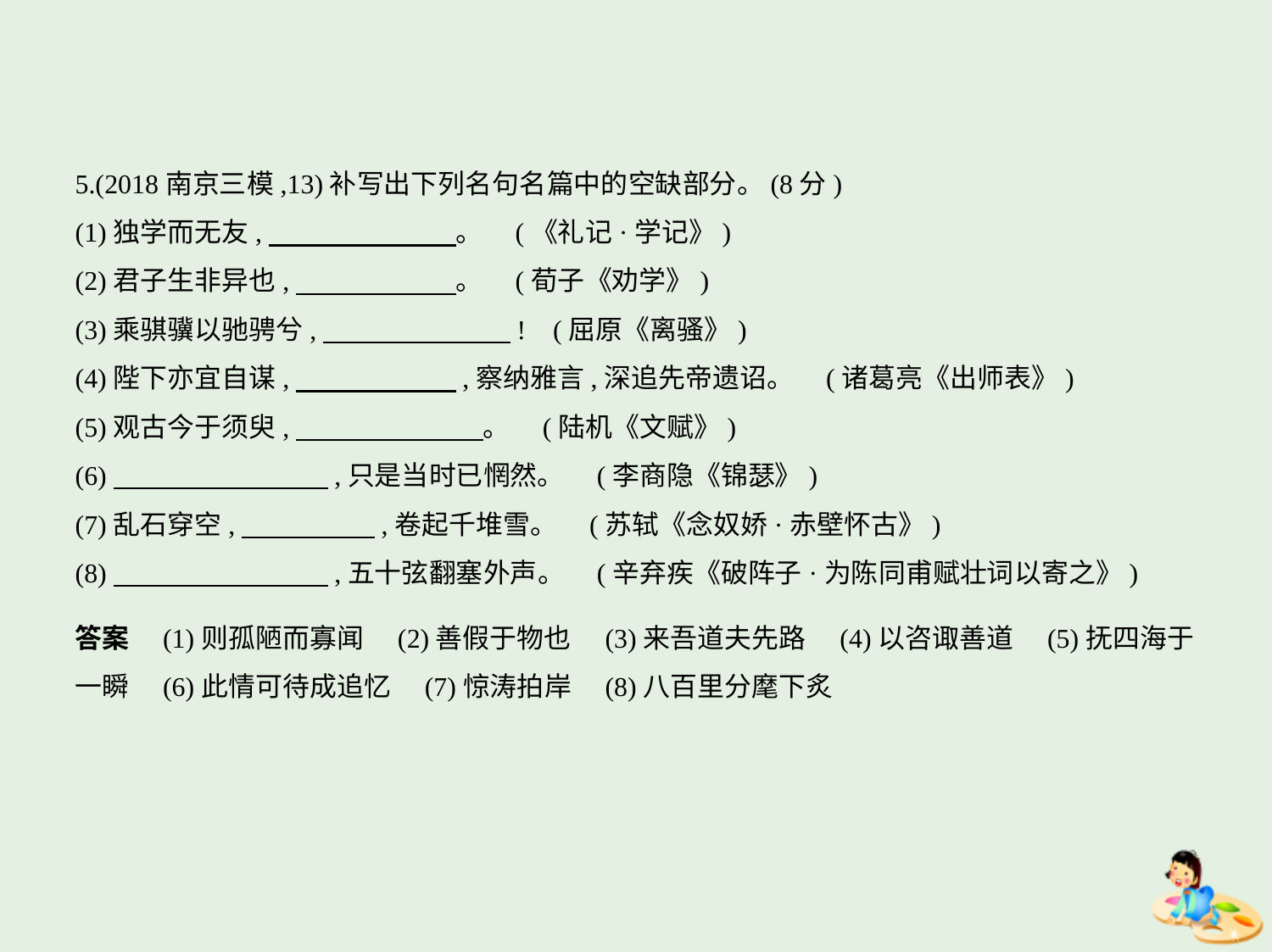

5.(2018南京三模,13)补写出下列名句名篇中的空缺部分。(8分)
(1)独学而无友,　　　　　　    。 (《礼记·学记》)
(2)君子生非异也,　　　　　    。 (荀子《劝学》)
(3)乘骐骥以驰骋兮,　　　　　　    ! (屈原《离骚》)
(4)陛下亦宜自谋,　　　　　    ,察纳雅言,深追先帝遗诏。 (诸葛亮《出师表》)
(5)观古今于须臾,　　　　　　    。 (陆机《文赋》)
(6)　　　　　　　    ,只是当时已惘然。 (李商隐《锦瑟》)
(7)乱石穿空,　　　　    ,卷起千堆雪。 (苏轼《念奴娇·赤壁怀古》)
(8)　　　　　　　    ,五十弦翻塞外声。 (辛弃疾《破阵子·为陈同甫赋壮词以寄之》)
答案　(1)则孤陋而寡闻　(2)善假于物也　(3)来吾道夫先路　(4)以咨诹善道　(5)抚四海于
一瞬　(6)此情可待成追忆　(7)惊涛拍岸　(8)八百里分麾下炙